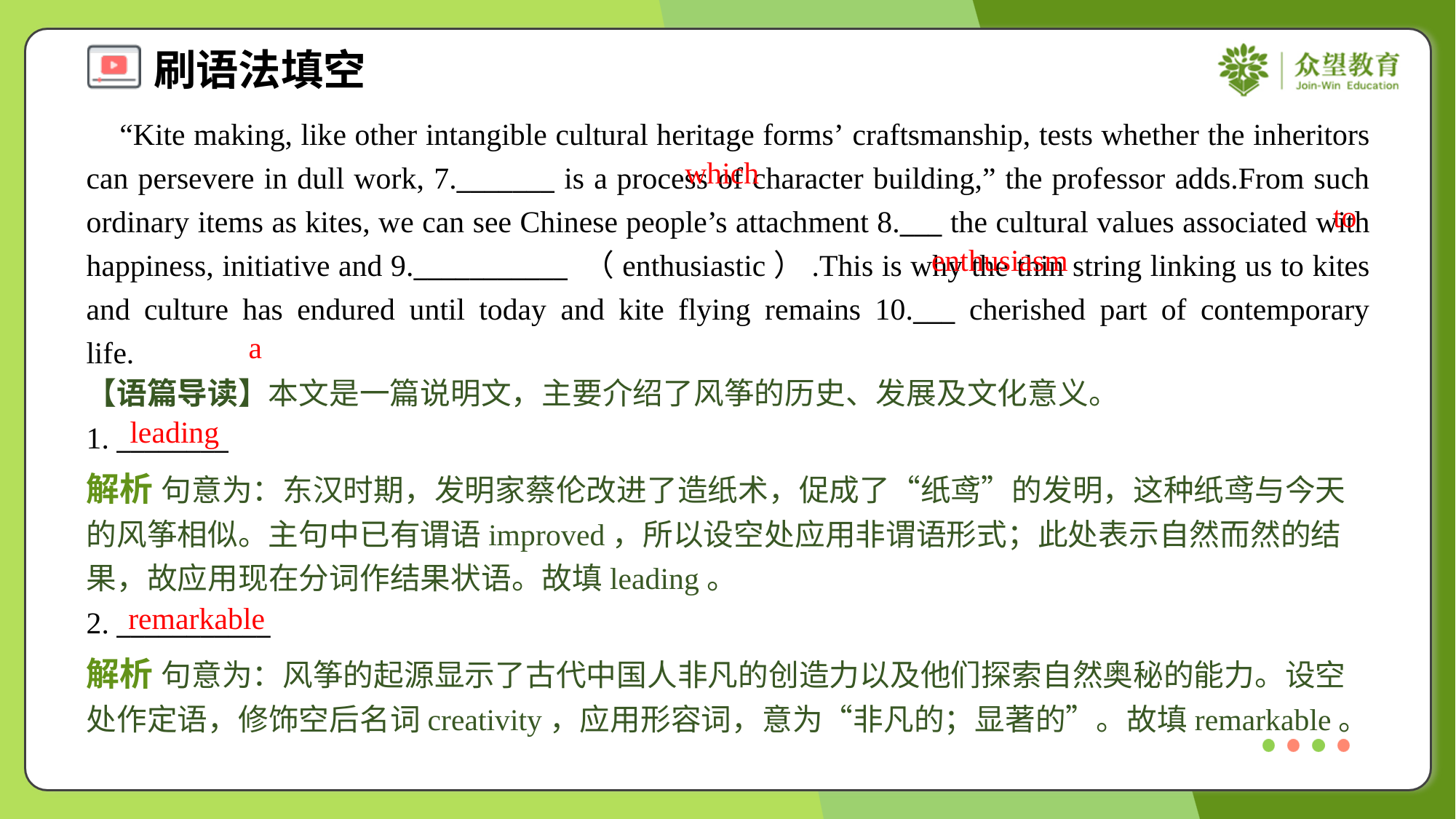

“Kite making, like other intangible cultural heritage forms’ craftsmanship, tests whether the inheritors can persevere in dull work, 7._______ is a process of character building,” the professor adds.From such ordinary items as kites, we can see Chinese people’s attachment 8.___ the cultural values associated with happiness, initiative and 9.___________ （enthusiastic）.This is why the thin string linking us to kites and culture has endured until today and kite flying remains 10.___ cherished part of contemporary life.#1.4
which
to
enthusiasm
a
【语篇导读】本文是一篇说明文，主要介绍了风筝的历史、发展及文化意义。
leading
1. ________
解析 句意为：东汉时期，发明家蔡伦改进了造纸术，促成了“纸鸢”的发明，这种纸鸢与今天的风筝相似。主句中已有谓语improved，所以设空处应用非谓语形式；此处表示自然而然的结果，故应用现在分词作结果状语。故填leading。
remarkable
2. ___________
解析 句意为：风筝的起源显示了古代中国人非凡的创造力以及他们探索自然奥秘的能力。设空处作定语，修饰空后名词creativity，应用形容词，意为“非凡的；显著的”。故填remarkable。